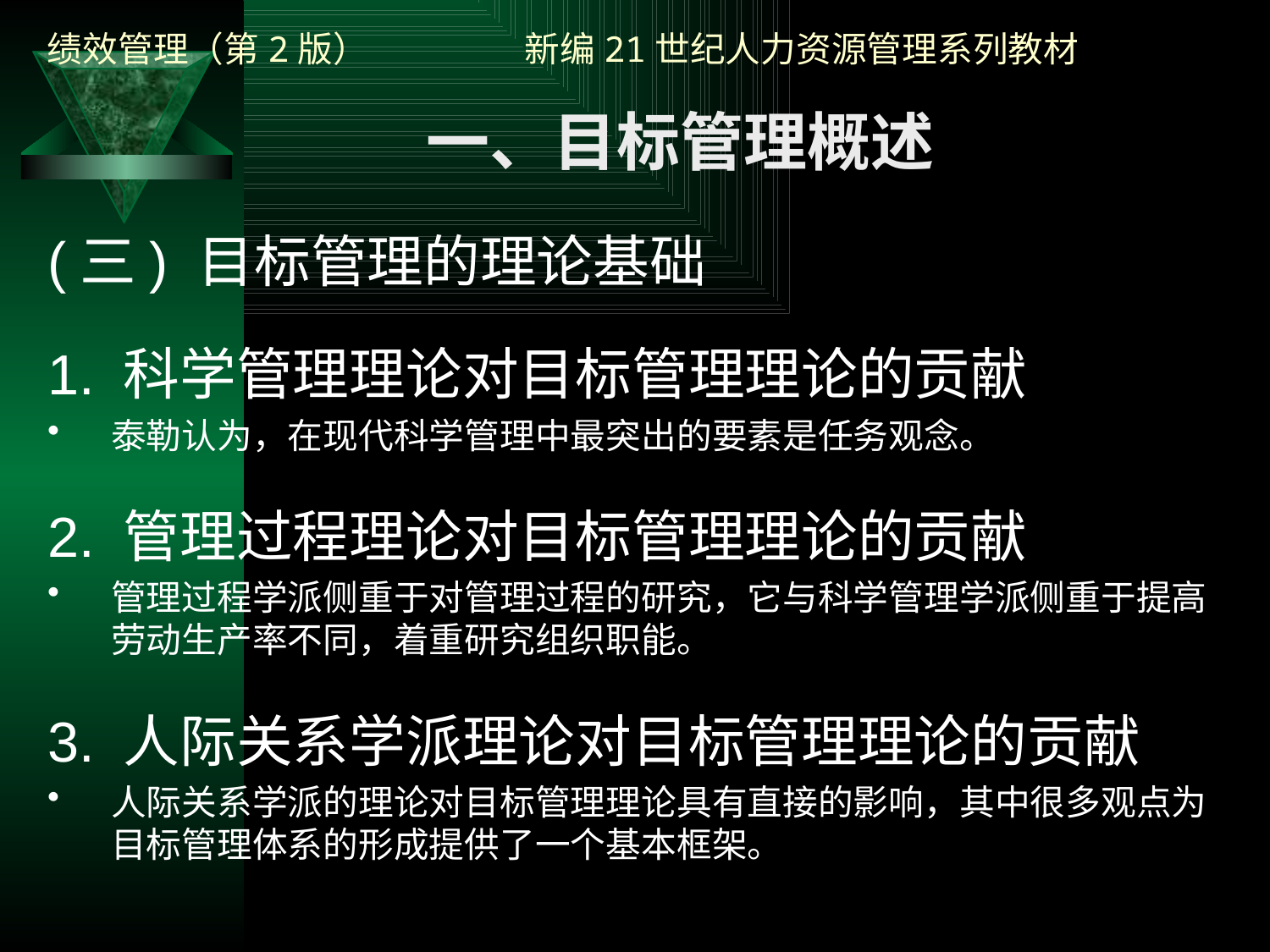

一、目标管理概述
(三) 目标管理的理论基础
1. 科学管理理论对目标管理理论的贡献
泰勒认为，在现代科学管理中最突出的要素是任务观念。
2. 管理过程理论对目标管理理论的贡献
管理过程学派侧重于对管理过程的研究，它与科学管理学派侧重于提高劳动生产率不同，着重研究组织职能。
3. 人际关系学派理论对目标管理理论的贡献
人际关系学派的理论对目标管理理论具有直接的影响，其中很多观点为目标管理体系的形成提供了一个基本框架。